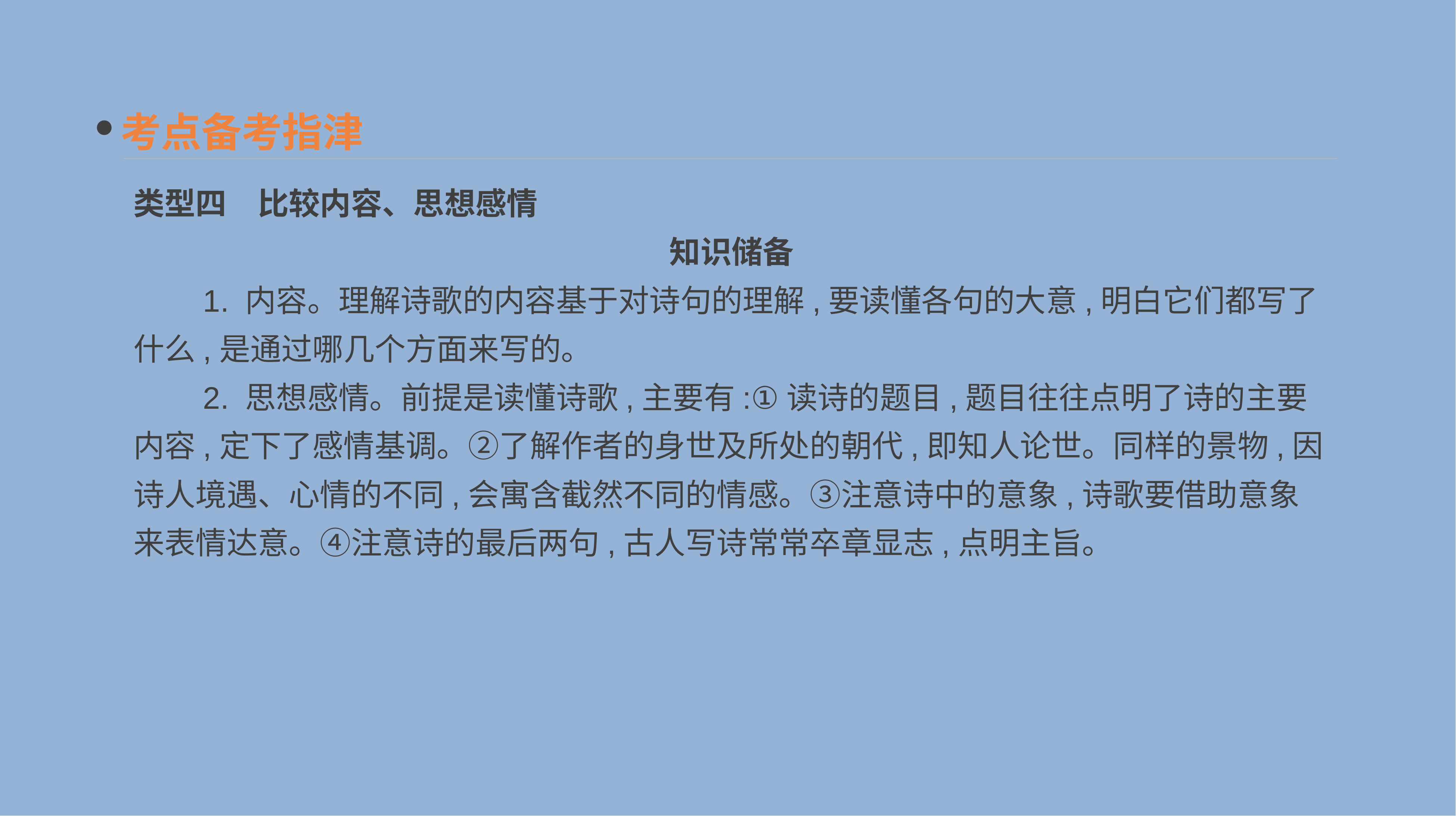

考点备考指津

类型四　比较内容、思想感情
　知识储备
　　1. 内容。理解诗歌的内容基于对诗句的理解,要读懂各句的大意,明白它们都写了什么,是通过哪几个方面来写的。
　　2. 思想感情。前提是读懂诗歌,主要有:①读诗的题目,题目往往点明了诗的主要内容,定下了感情基调。②了解作者的身世及所处的朝代,即知人论世。同样的景物,因诗人境遇、心情的不同,会寓含截然不同的情感。③注意诗中的意象,诗歌要借助意象来表情达意。④注意诗的最后两句,古人写诗常常卒章显志,点明主旨。